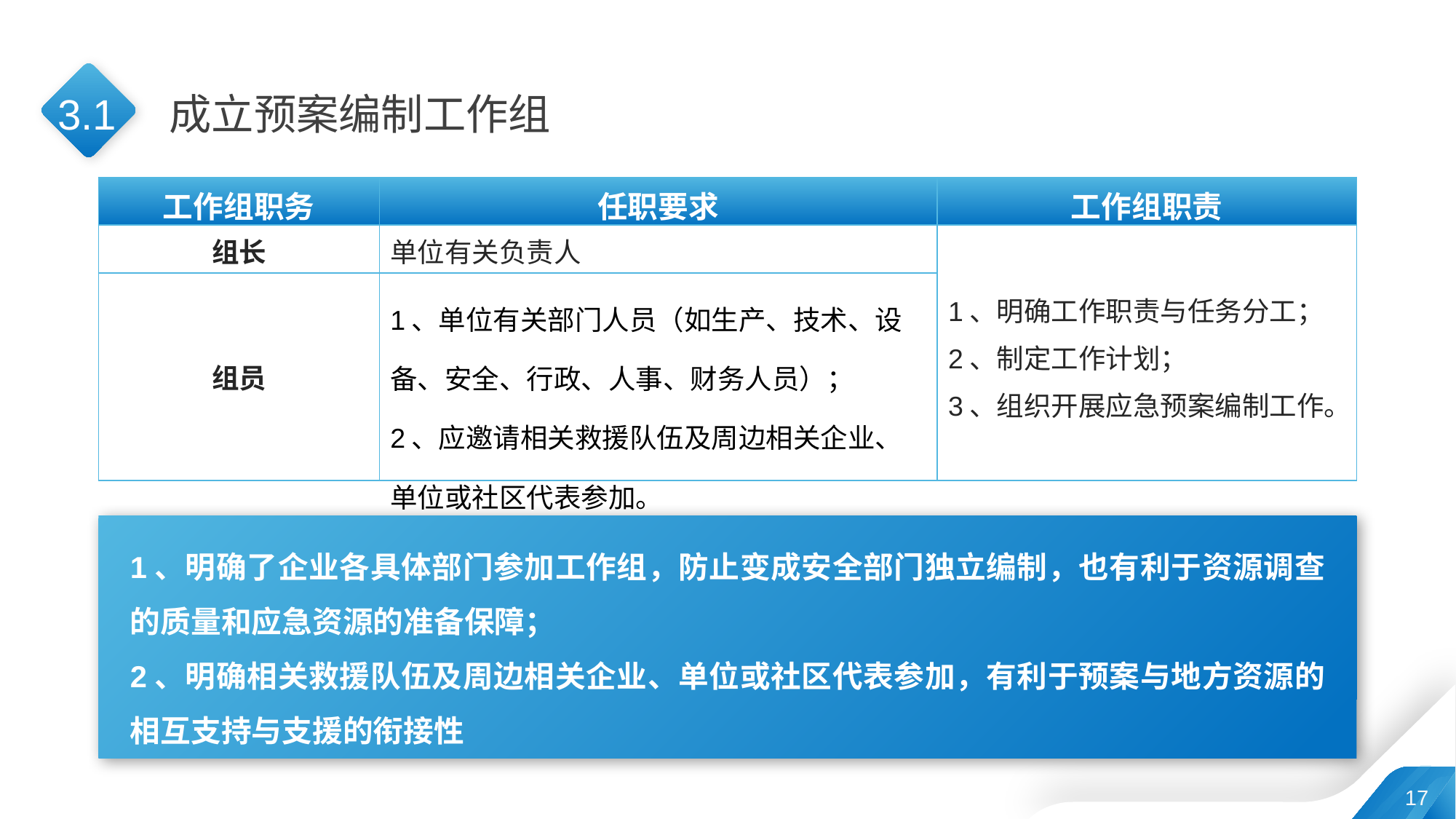

3.1
成立预案编制工作组
| 工作组职务 | 任职要求 | 工作组职责 |
| --- | --- | --- |
| 组长 | 单位有关负责人 | 1、明确工作职责与任务分工； 2、制定工作计划； 3、组织开展应急预案编制工作。 |
| 组员 | 1、单位有关部门人员（如生产、技术、设备、安全、行政、人事、财务人员）； 2、应邀请相关救援队伍及周边相关企业、单位或社区代表参加。 |  |

1、明确了企业各具体部门参加工作组，防止变成安全部门独立编制，也有利于资源调查的质量和应急资源的准备保障；
2、明确相关救援队伍及周边相关企业、单位或社区代表参加，有利于预案与地方资源的相互支持与支援的衔接性